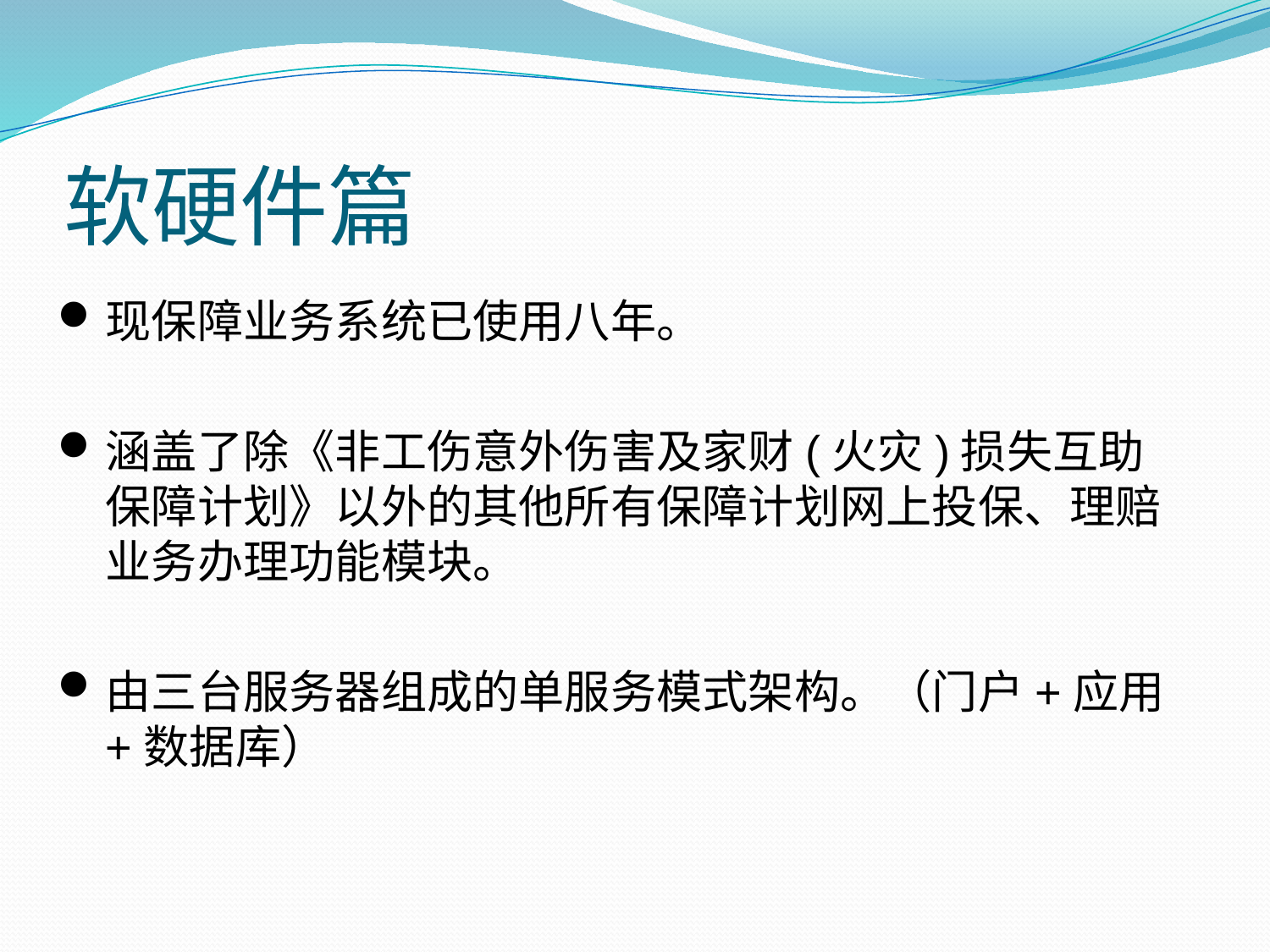

# 软硬件篇
现保障业务系统已使用八年。

涵盖了除《非工伤意外伤害及家财(火灾)损失互助保障计划》以外的其他所有保障计划网上投保、理赔业务办理功能模块。

由三台服务器组成的单服务模式架构。（门户+应用+数据库）